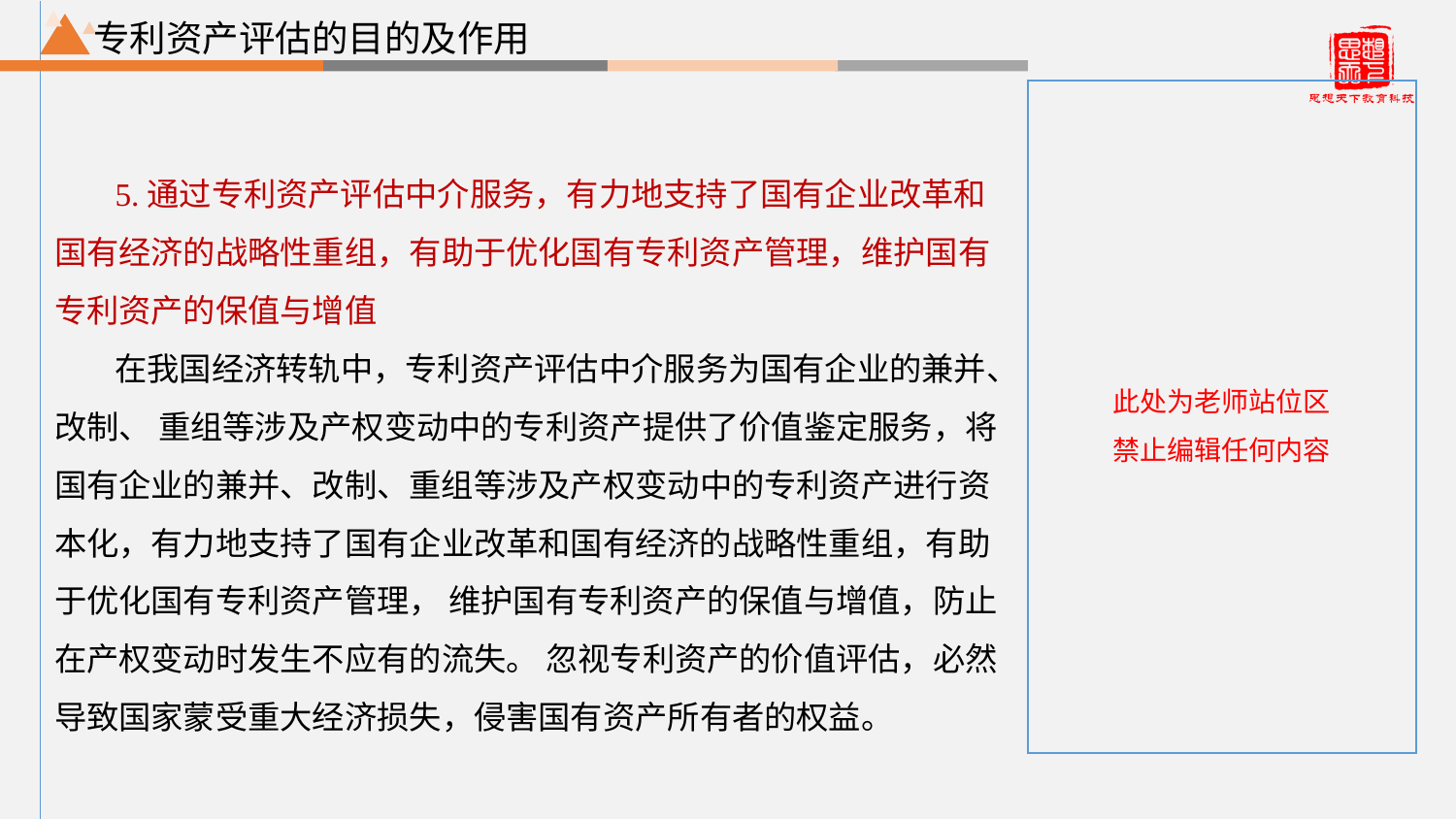

专利资产评估的目的及作用
5.通过专利资产评估中介服务，有力地支持了国有企业改革和国有经济的战略性重组，有助于优化国有专利资产管理，维护国有专利资产的保值与增值
在我国经济转轨中，专利资产评估中介服务为国有企业的兼并、改制、 重组等涉及产权变动中的专利资产提供了价值鉴定服务，将国有企业的兼并、改制、重组等涉及产权变动中的专利资产进行资本化，有力地支持了国有企业改革和国有经济的战略性重组，有助于优化国有专利资产管理， 维护国有专利资产的保值与增值，防止在产权变动时发生不应有的流失。 忽视专利资产的价值评估，必然导致国家蒙受重大经济损失，侵害国有资产所有者的权益。
119